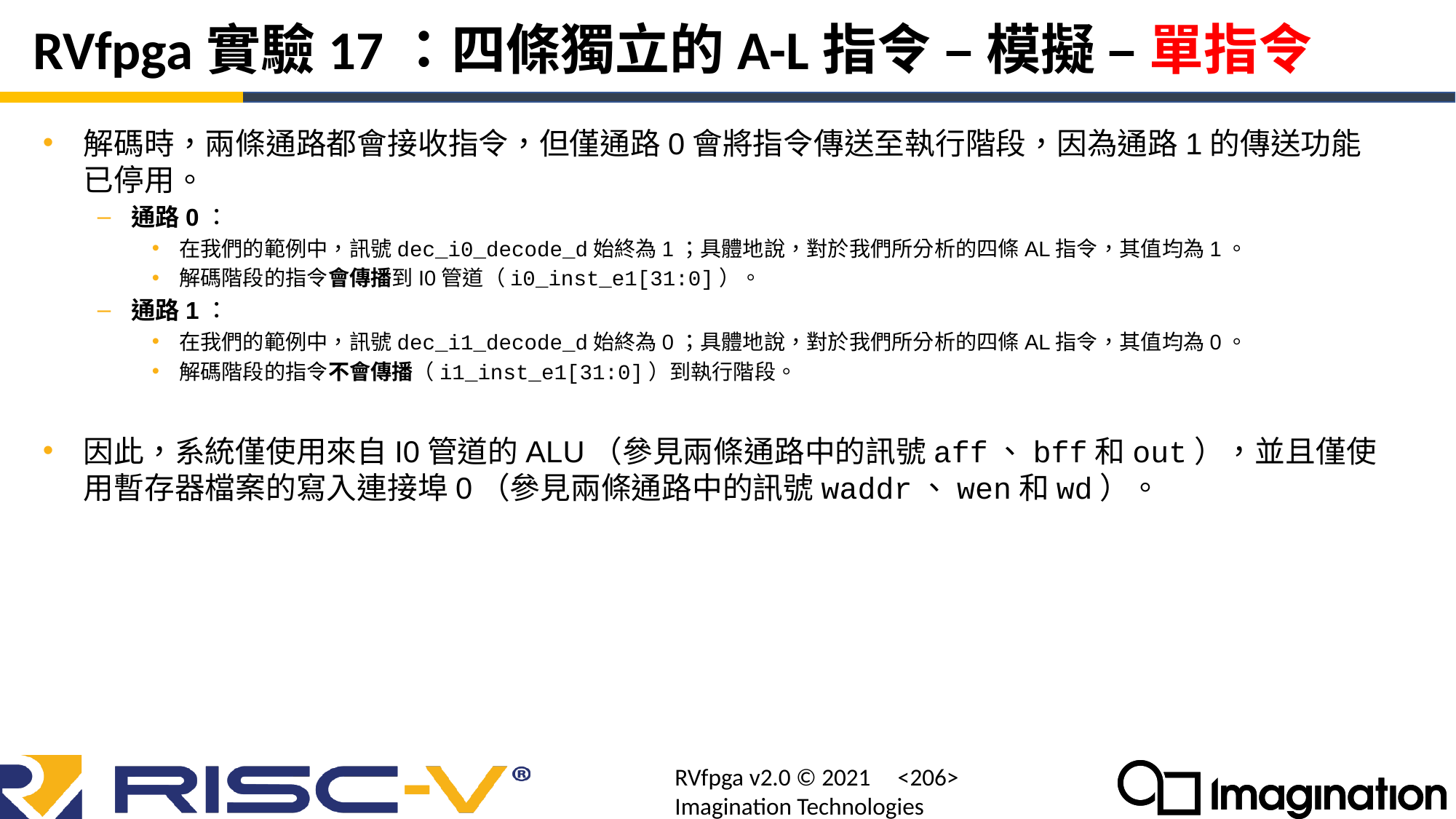

# RVfpga實驗17：四條獨立的A-L指令 – 模擬 – 單指令
解碼時，兩條通路都會接收指令，但僅通路0會將指令傳送至執行階段，因為通路1的傳送功能已停用。
通路0：
在我們的範例中，訊號dec_i0_decode_d始終為1；具體地說，對於我們所分析的四條AL指令，其值均為1。
解碼階段的指令會傳播到I0管道（i0_inst_e1[31:0]）。
通路1：
在我們的範例中，訊號dec_i1_decode_d始終為0；具體地說，對於我們所分析的四條AL指令，其值均為0。
解碼階段的指令不會傳播（i1_inst_e1[31:0]）到執行階段。

因此，系統僅使用來自I0管道的ALU（參見兩條通路中的訊號aff、bff和out），並且僅使用暫存器檔案的寫入連接埠0（參見兩條通路中的訊號waddr、wen和wd）。